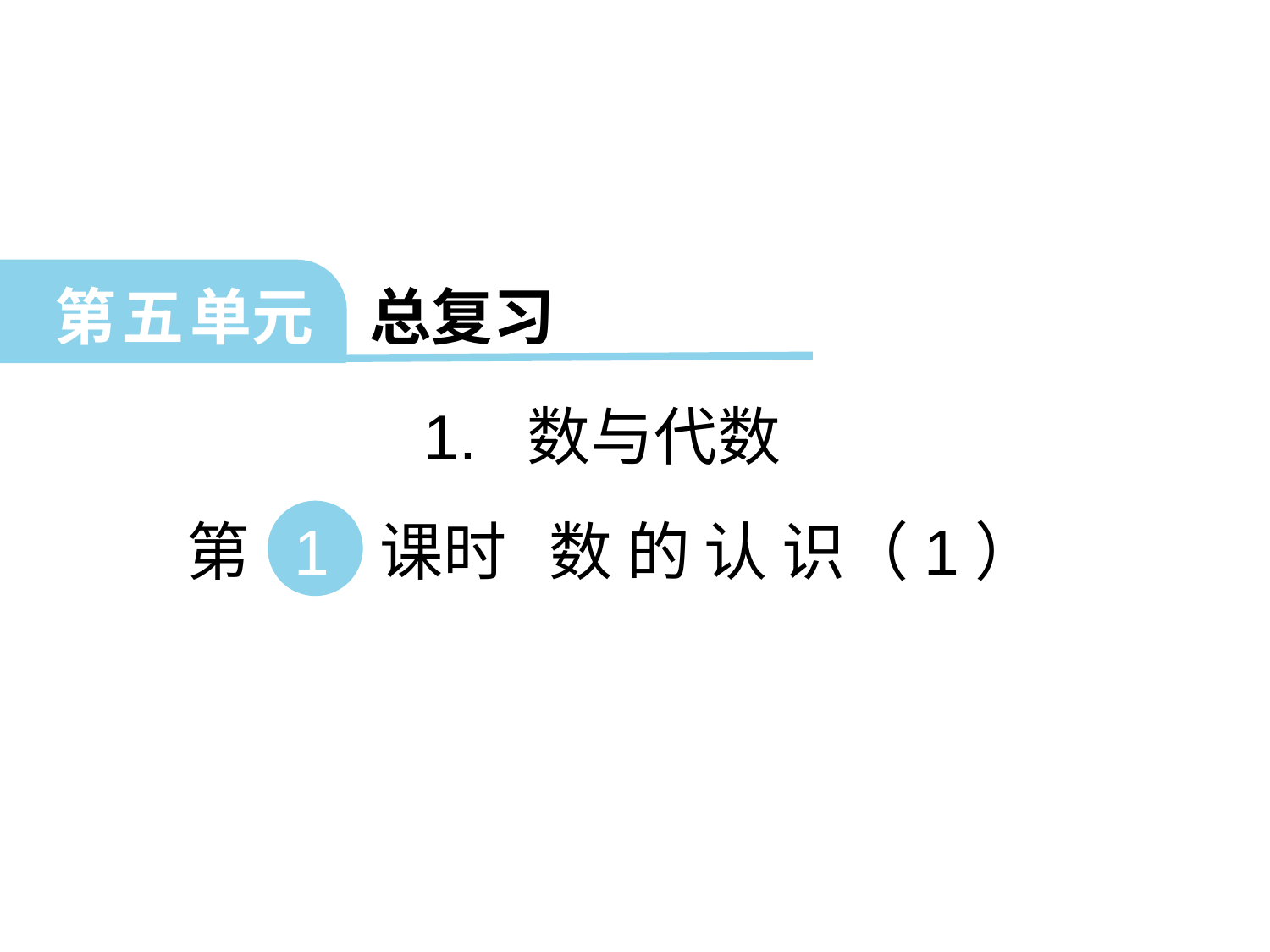

第 五 单元    总复习

  1.  数与代数

  第  1  课时   数 的 认 识（1）